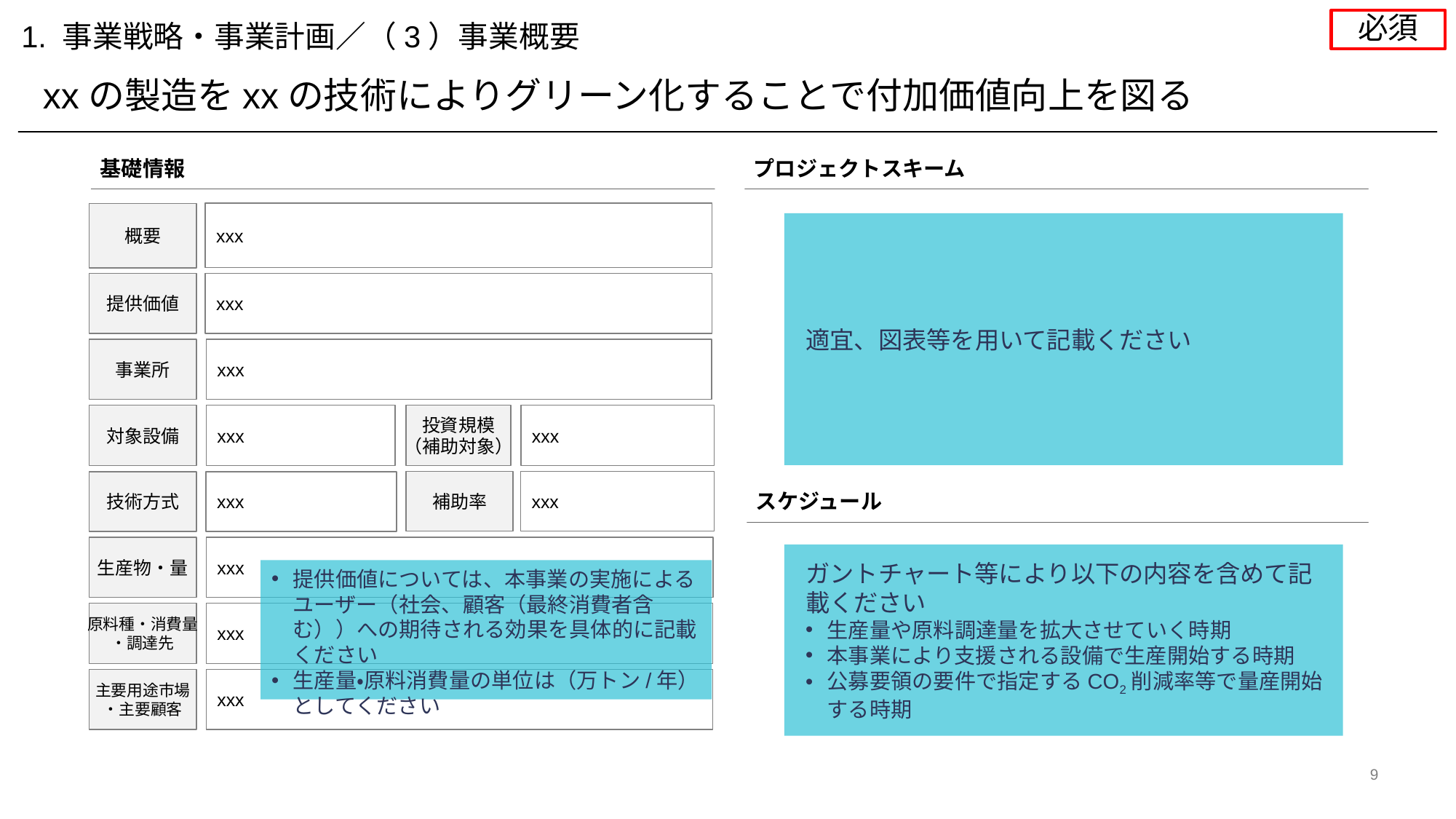

必須
1. 事業戦略・事業計画／（3）事業概要
xxの製造をxxの技術によりグリーン化することで付加価値向上を図る
基礎情報
プロジェクトスキーム
xxx
概要
適宜、図表等を用いて記載ください
提供価値
xxx
事業所
xxx
対象設備
xxx
投資規模
（補助対象）
xxx
補助率
xxx
技術方式
xxx
スケジュール
生産物・量
xxx
ガントチャート等により以下の内容を含めて記載ください
生産量や原料調達量を拡大させていく時期
本事業により支援される設備で生産開始する時期
公募要領の要件で指定するCO2削減率等で量産開始する時期
提供価値については、本事業の実施によるユーザー（社会、顧客（最終消費者含む））への期待される効果を具体的に記載ください
生産量・原料消費量の単位は（万トン/年）としてください
原料種・消費量
・調達先
xxx
主要用途市場
・主要顧客
xxx